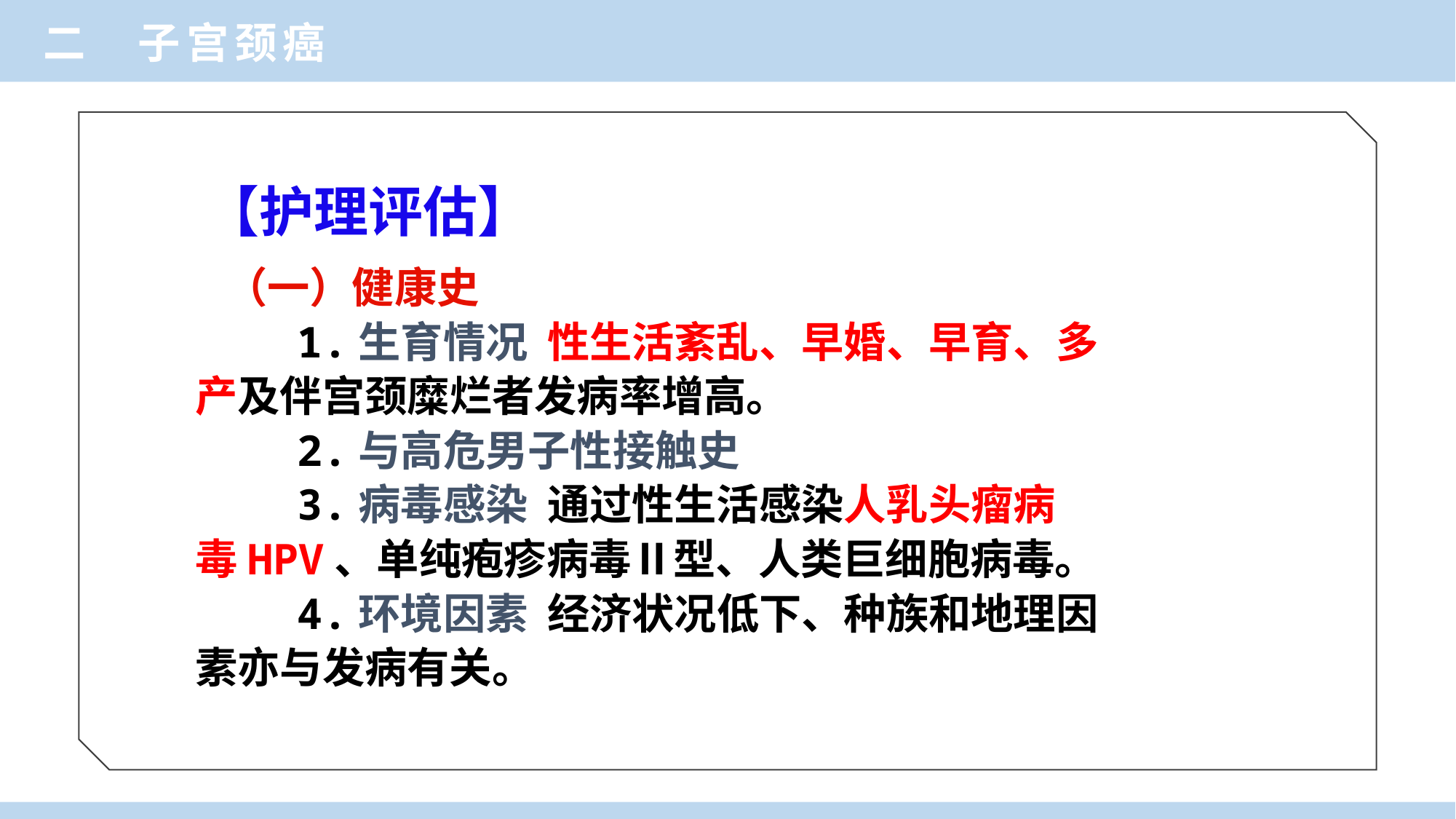

二   子宫颈癌

【护理评估】
  （一）健康史
    1.生育情况  性生活紊乱、早婚、早育、多
产及伴宫颈糜烂者发病率增高。
    2.与高危男子性接触史
    3.病毒感染  通过性生活感染人乳头瘤病
毒HPV、单纯疱疹病毒Ⅱ型、人类巨细胞病毒。
    4.环境因素  经济状况低下、种族和地理因
素亦与发病有关。